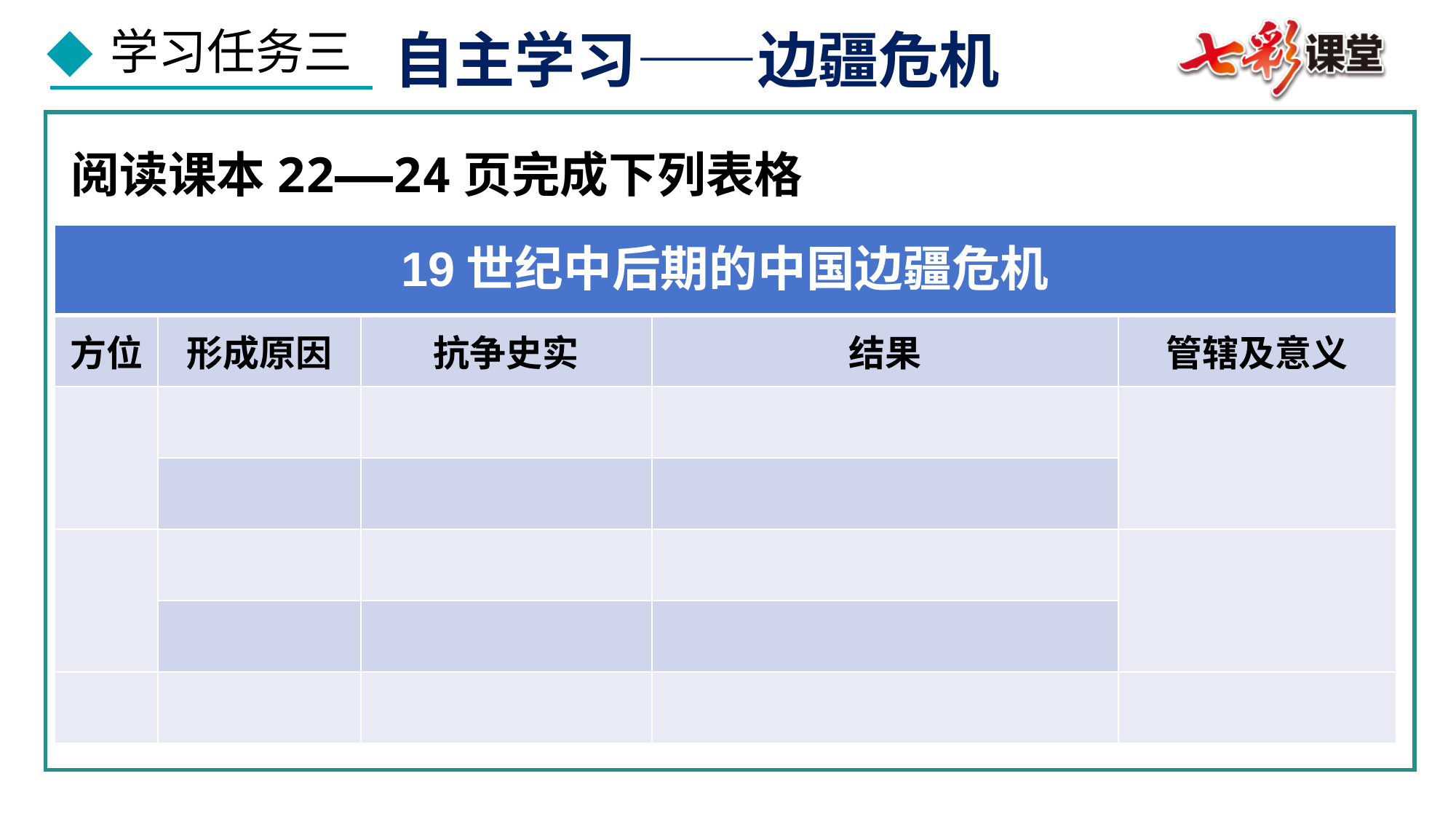

自主学习——边疆危机
阅读课本22——24页完成下列表格
| 19世纪中后期的中国边疆危机 |  |  |  |  |
| --- | --- | --- | --- | --- |
| 方位 | 形成原因 | 抗争史实 | 结果 | 管辖及意义 |
|  |  |  |  |  |
|  |  |  |  |  |
|  |  |  |  |  |
|  |  |  |  |  |
|  |  |  |  |  |